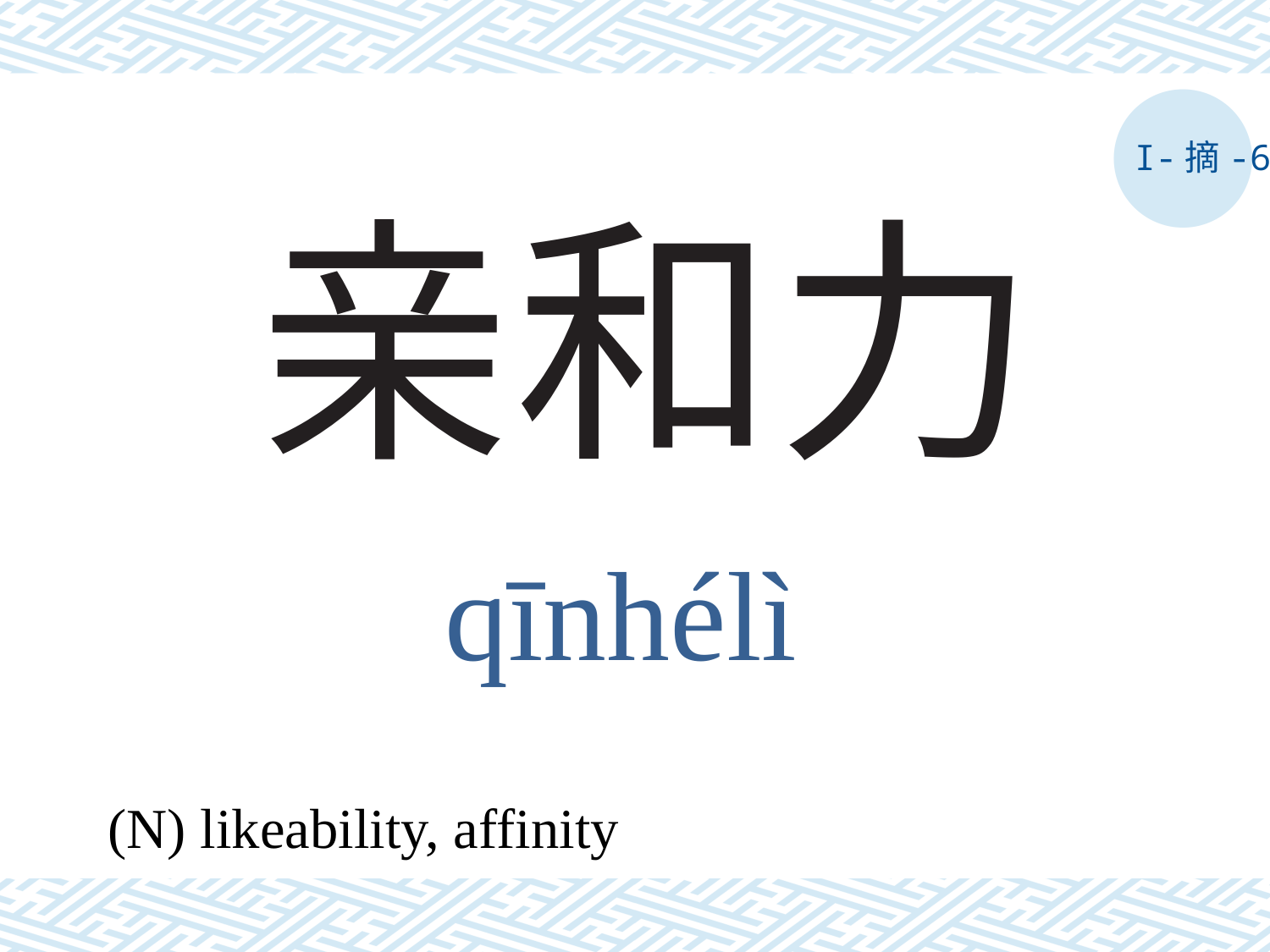

I-摘-6

# 亲和力
qīnhélì
(N) likeability, affinity